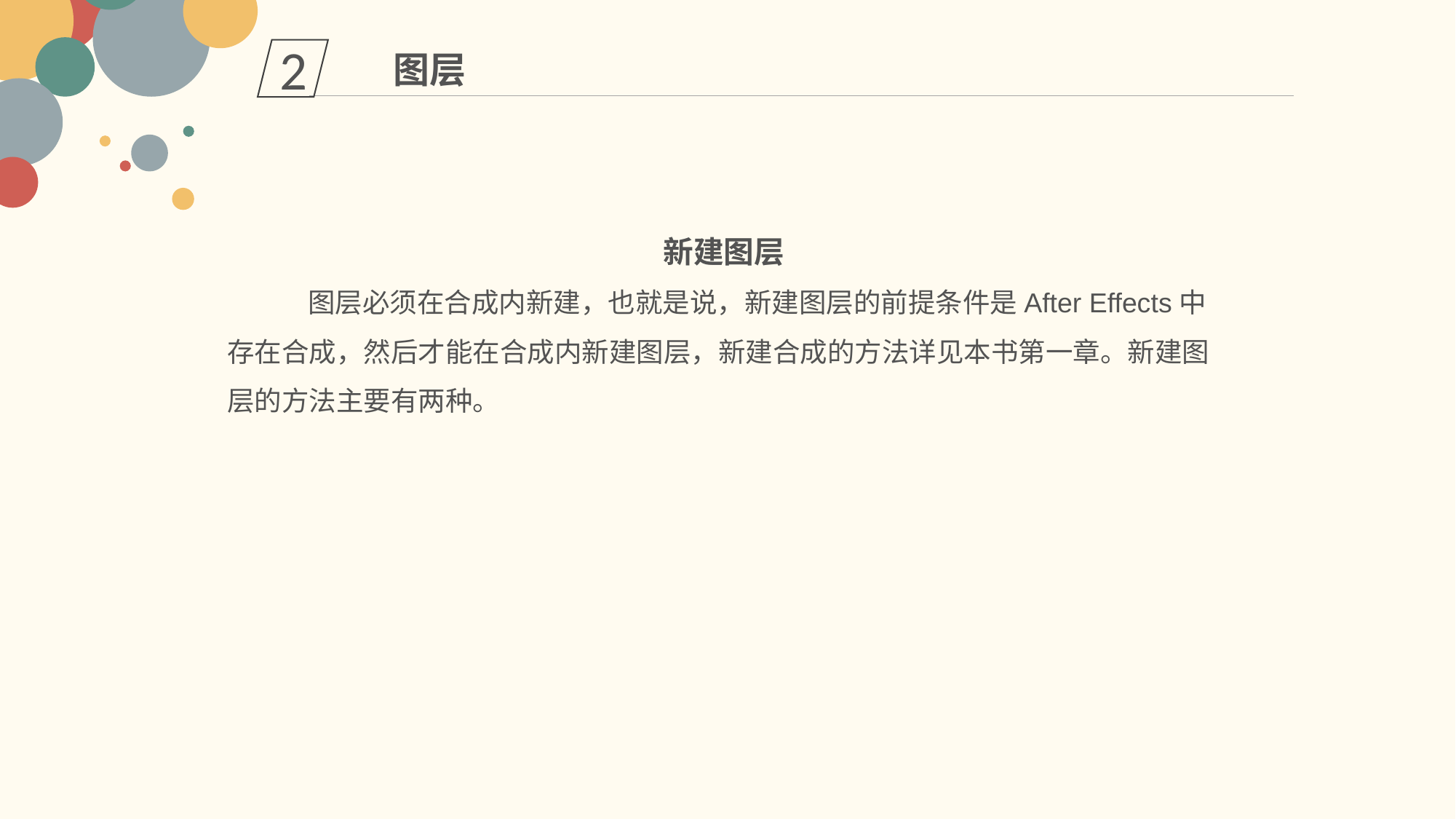

2
图层
新建图层
            图层必须在合成内新建，也就是说，新建图层的前提条件是After Effects中存在合成，然后才能在合成内新建图层，新建合成的方法详见本书第一章。新建图层的方法主要有两种。